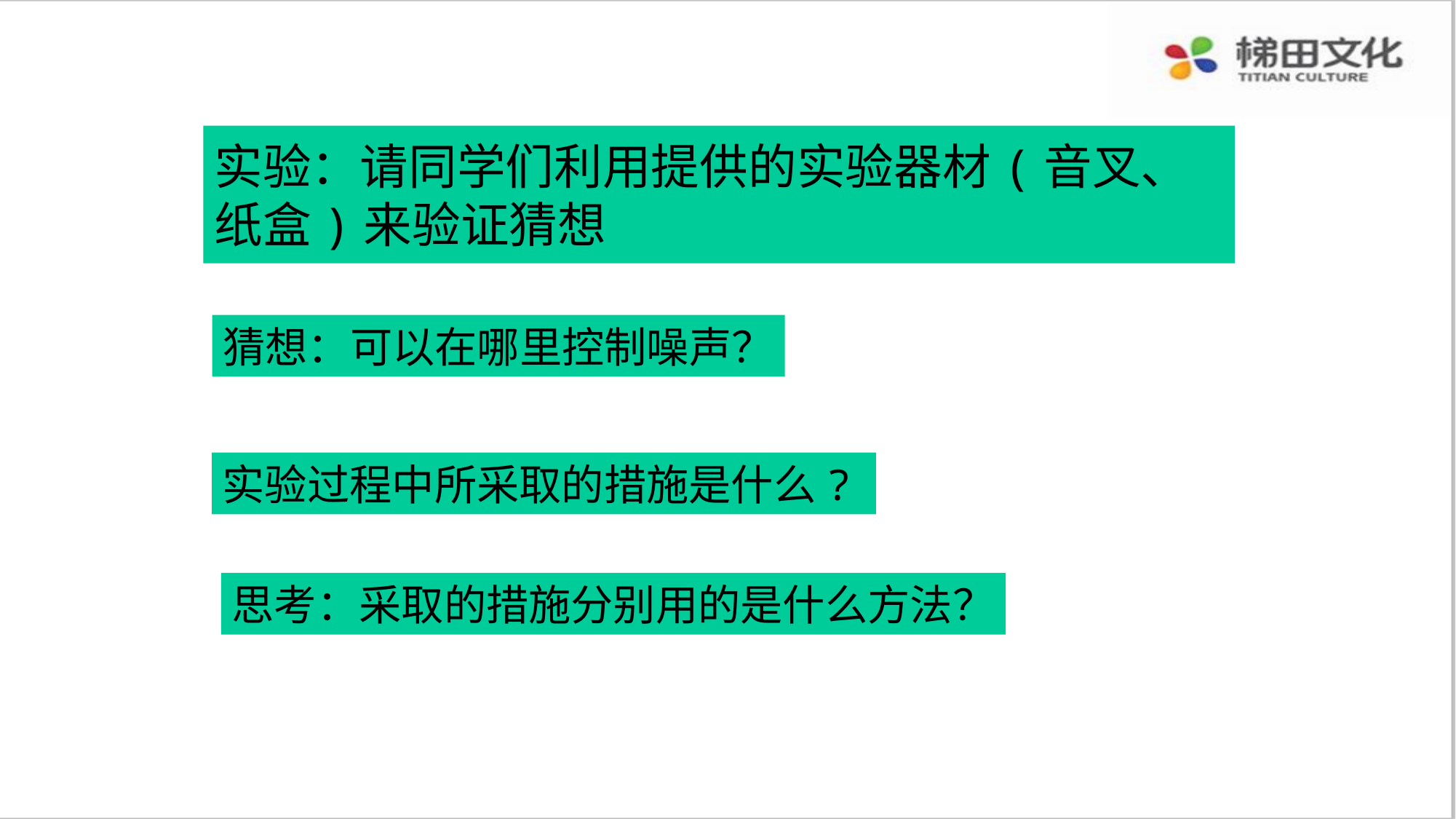

实验：请同学们利用提供的实验器材(音叉、纸盒)来验证猜想

猜想：可以在哪里控制噪声？
实验过程中所采取的措施是什么?
思考：采取的措施分别用的是什么方法？